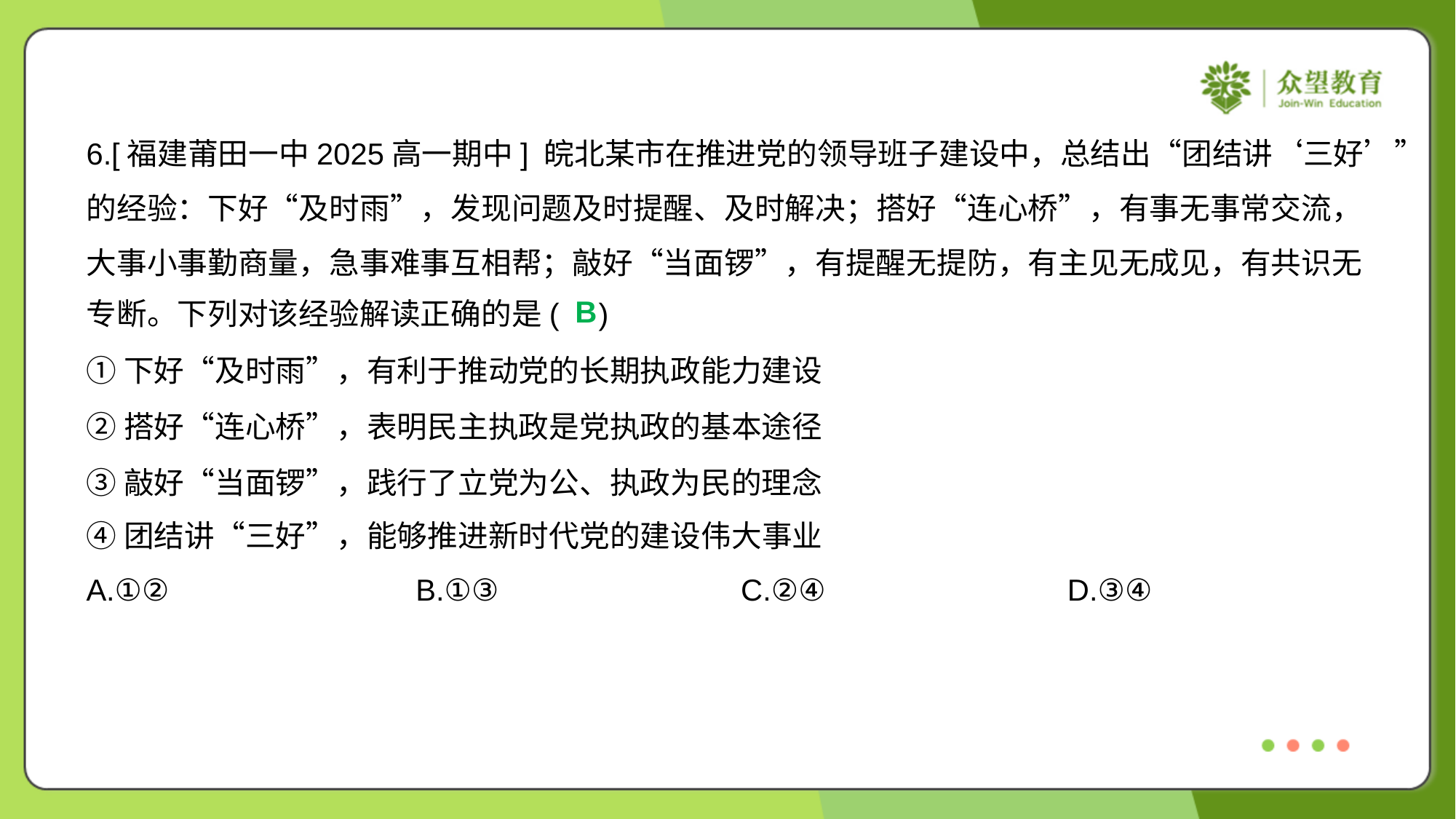

6.[福建莆田一中2025高一期中] 皖北某市在推进党的领导班子建设中，总结出“团结讲‘三好’”
的经验：下好“及时雨”，发现问题及时提醒、及时解决；搭好“连心桥”，有事无事常交流，
大事小事勤商量，急事难事互相帮；敲好“当面锣”，有提醒无提防，有主见无成见，有共识无
专断。下列对该经验解读正确的是(     )
B
①下好“及时雨”，有利于推动党的长期执政能力建设
②搭好“连心桥”，表明民主执政是党执政的基本途径
③敲好“当面锣”，践行了立党为公、执政为民的理念
④团结讲“三好”，能够推进新时代党的建设伟大事业
A.①②	B.①③	C.②④	D.③④